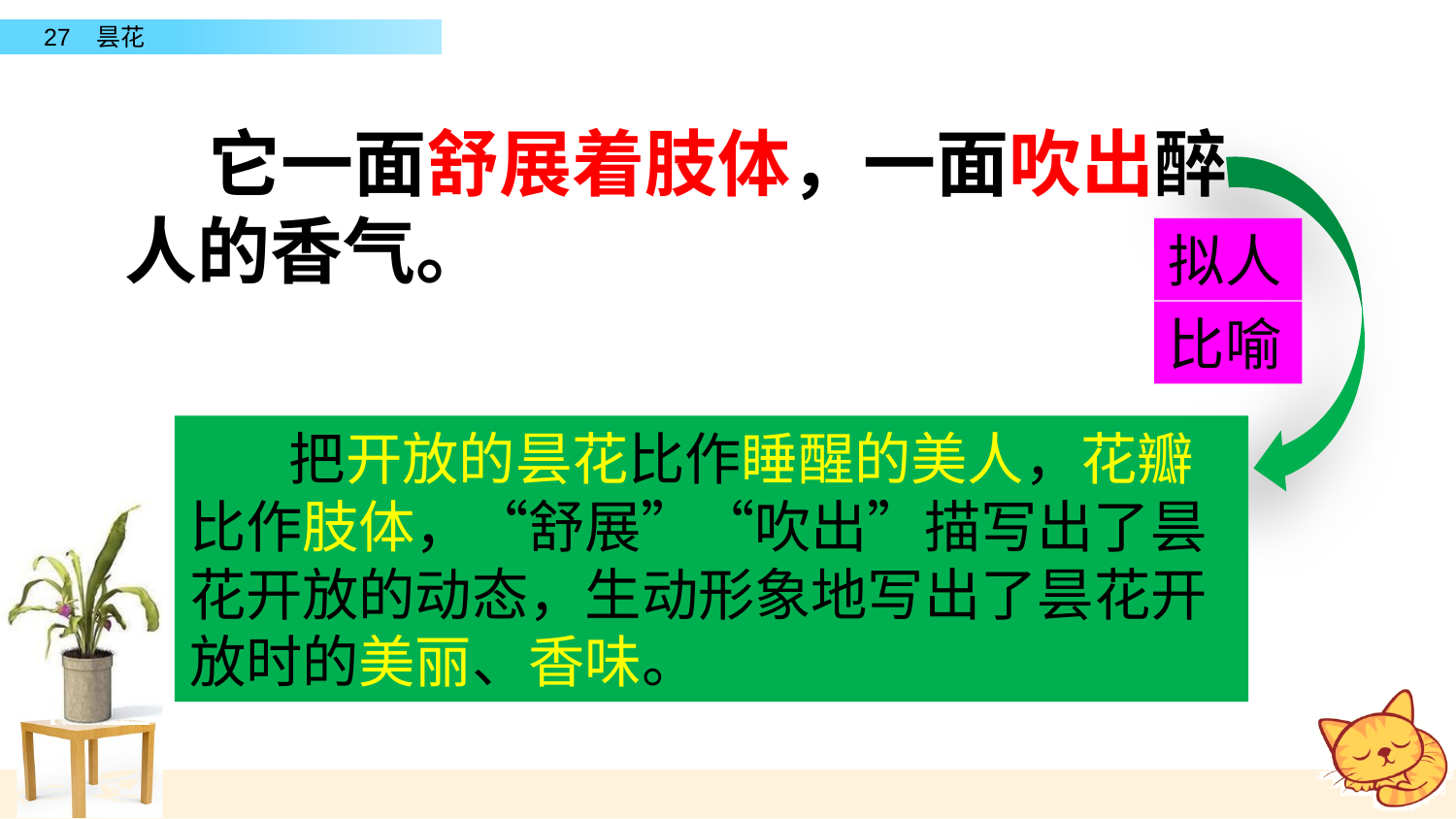

它一面舒展着肢体，一面吹出醉人的香气。
拟人

比喻
   把开放的昙花比作睡醒的美人，花瓣比作肢体，“舒展”“吹出”描写出了昙花开放的动态，生动形象地写出了昙花开放时的美丽、香味。